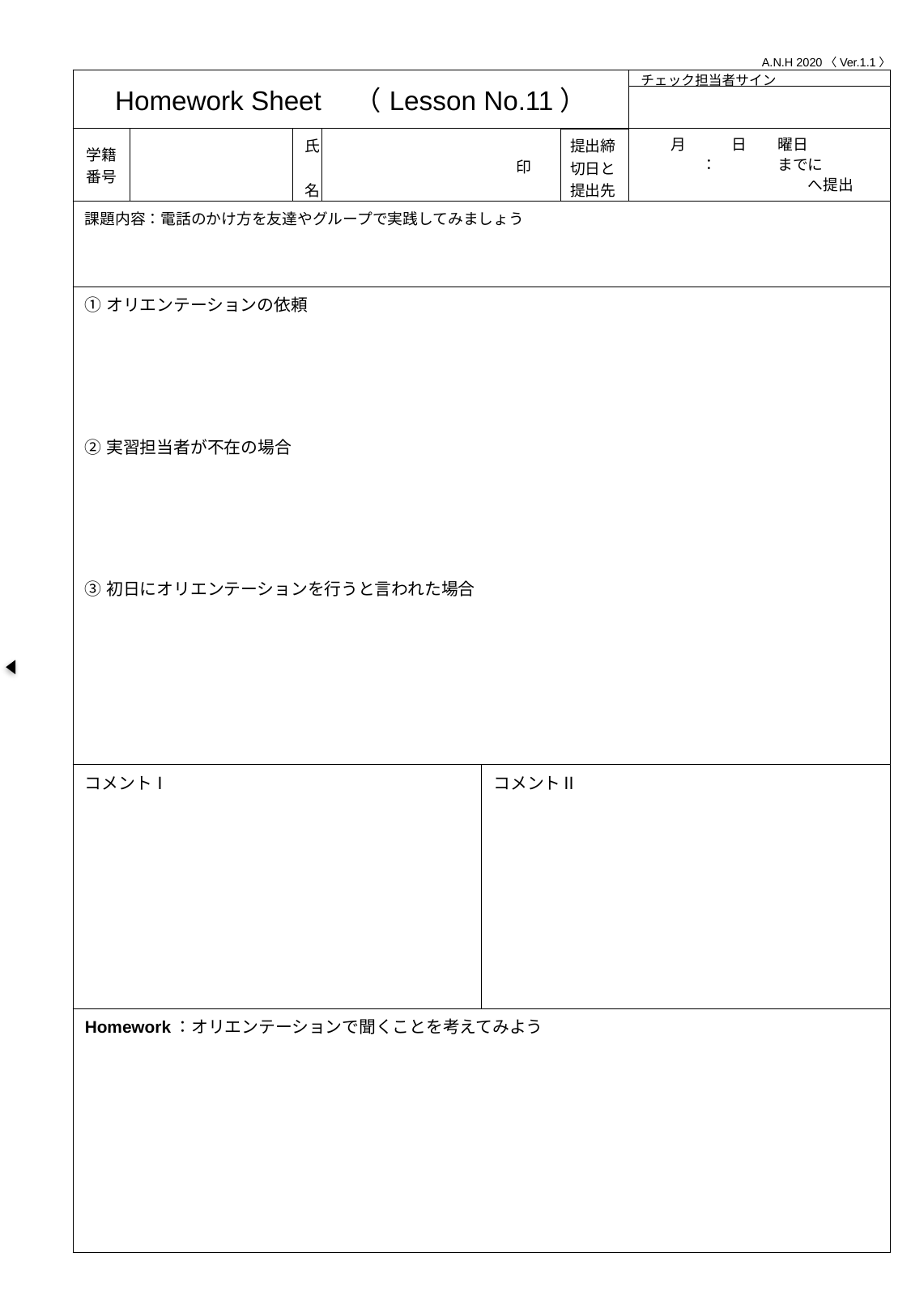

A.N.H 2020〈Ver.1.1〉
| Homework Sheet　（Lesson No.11） |  |  |  |  |  | チェック担当者サイン |
| --- | --- | --- | --- | --- | --- | --- |
|  |  |  |  |  |  |  |
| 学籍番号 |  | 氏　名 | 印 |  | 提出締切日と提出先 | 月　　　日　　曜日 　　　　：　　　　までに 　　　　　　　　　　　へ提出 |
| 課題内容：電話のかけ方を友達やグループで実践してみましょう |  |  |  |  |  |  |
| ①オリエンテーションの依頼 ②実習担当者が不在の場合 ③初日にオリエンテーションを行うと言われた場合 |  |  |  |  |  |  |
| コメントⅠ |  |  |  | コメントⅡ |  |  |
| Homework：オリエンテーションで聞くことを考えてみよう |  |  |  |  |  |  |